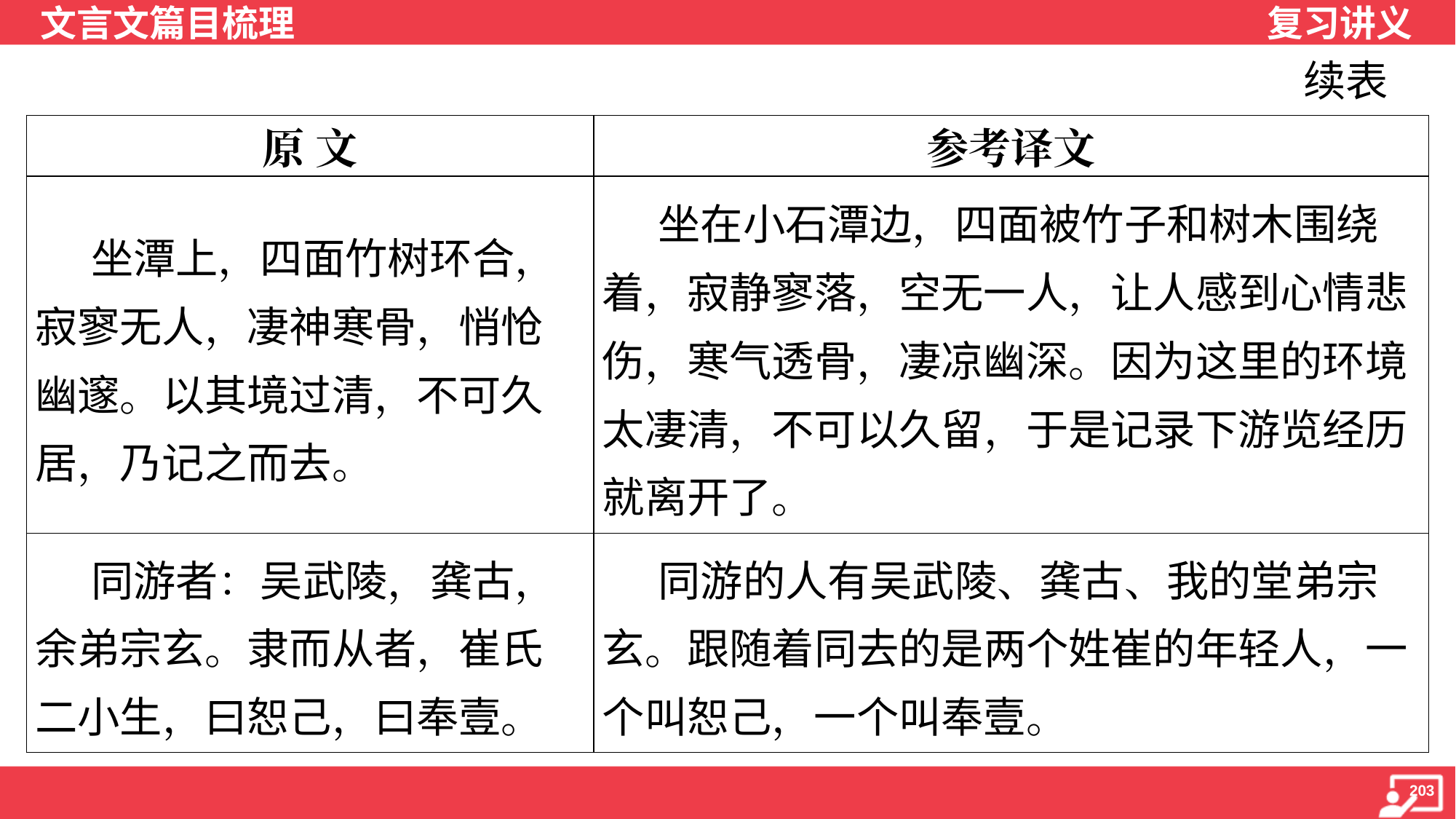

续表
| 原 文 | 参考译文 |
| --- | --- |
| 坐潭上，四面竹树环合，寂寥无人，凄神寒骨，悄怆幽邃。以其境过清，不可久居，乃记之而去。 | 坐在小石潭边，四面被竹子和树木围绕 着，寂静寥落，空无一人，让人感到心情悲 伤，寒气透骨，凄凉幽深。因为这里的环境 太凄清，不可以久留，于是记录下游览经历 就离开了。 |
| 同游者：吴武陵，龚古，余弟宗玄。隶而从者，崔氏二小生，曰恕己，曰奉壹。 | 同游的人有吴武陵、龚古、我的堂弟宗 玄。跟随着同去的是两个姓崔的年轻人，一 个叫恕己，一个叫奉壹。 |